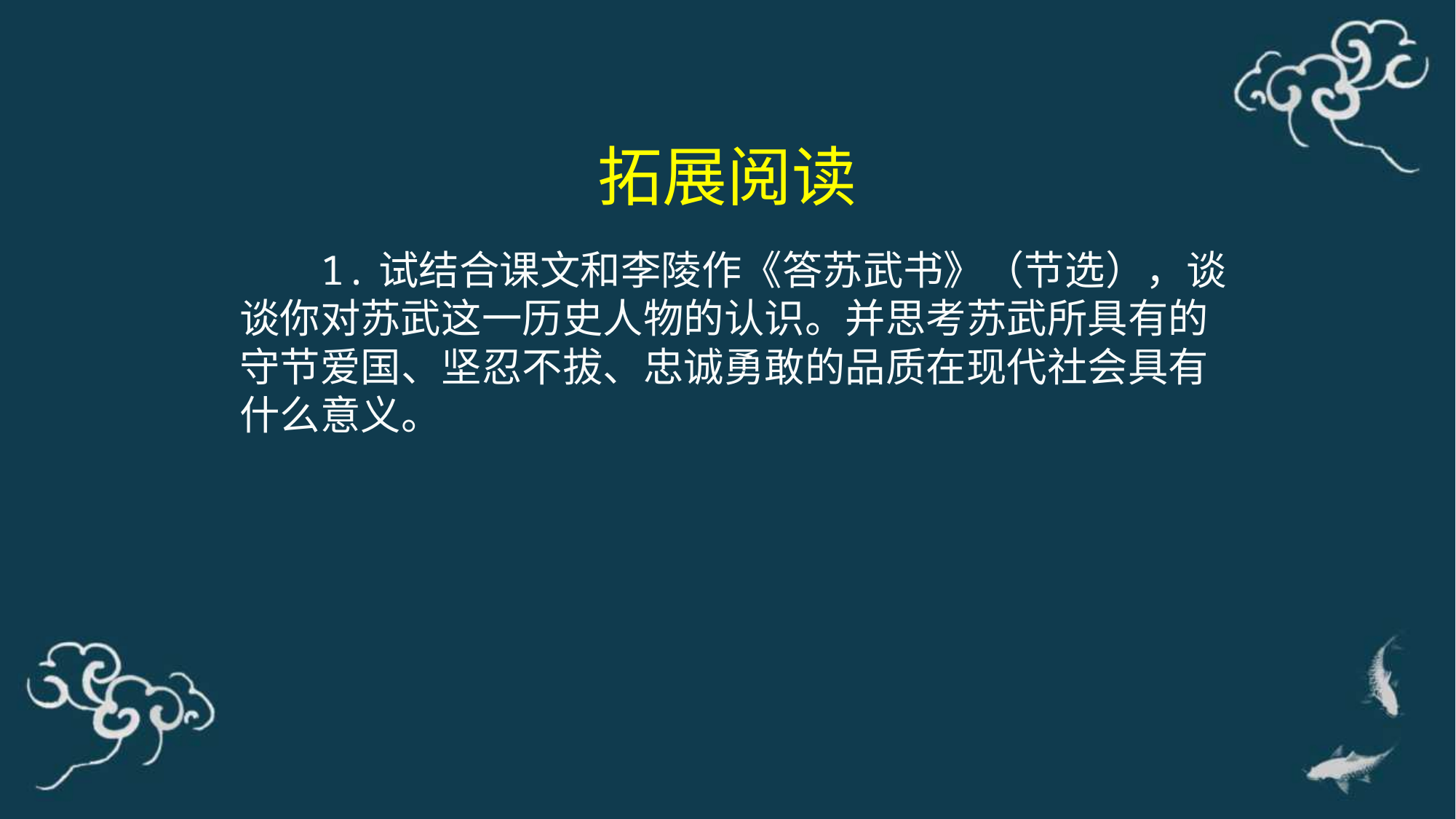

拓展阅读
1.试结合课文和李陵作《答苏武书》（节选），谈谈你对苏武这一历史人物的认识。并思考苏武所具有的守节爱国、坚忍不拔、忠诚勇敢的品质在现代社会具有什么意义。